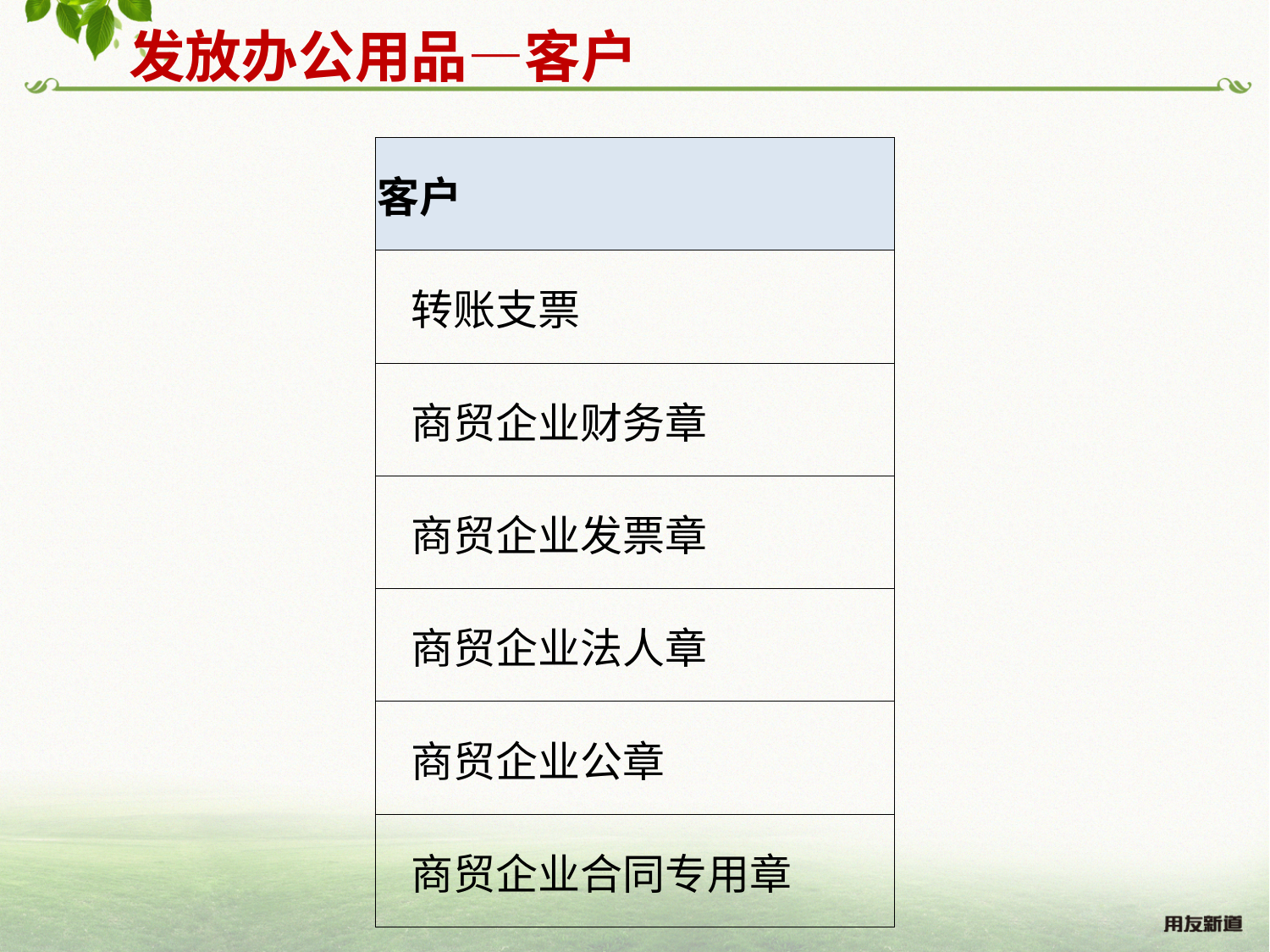

发放办公用品—客户
| 客户 |
| --- |
| 转账支票 |
| 商贸企业财务章 |
| 商贸企业发票章 |
| 商贸企业法人章 |
| 商贸企业公章 |
| 商贸企业合同专用章 |